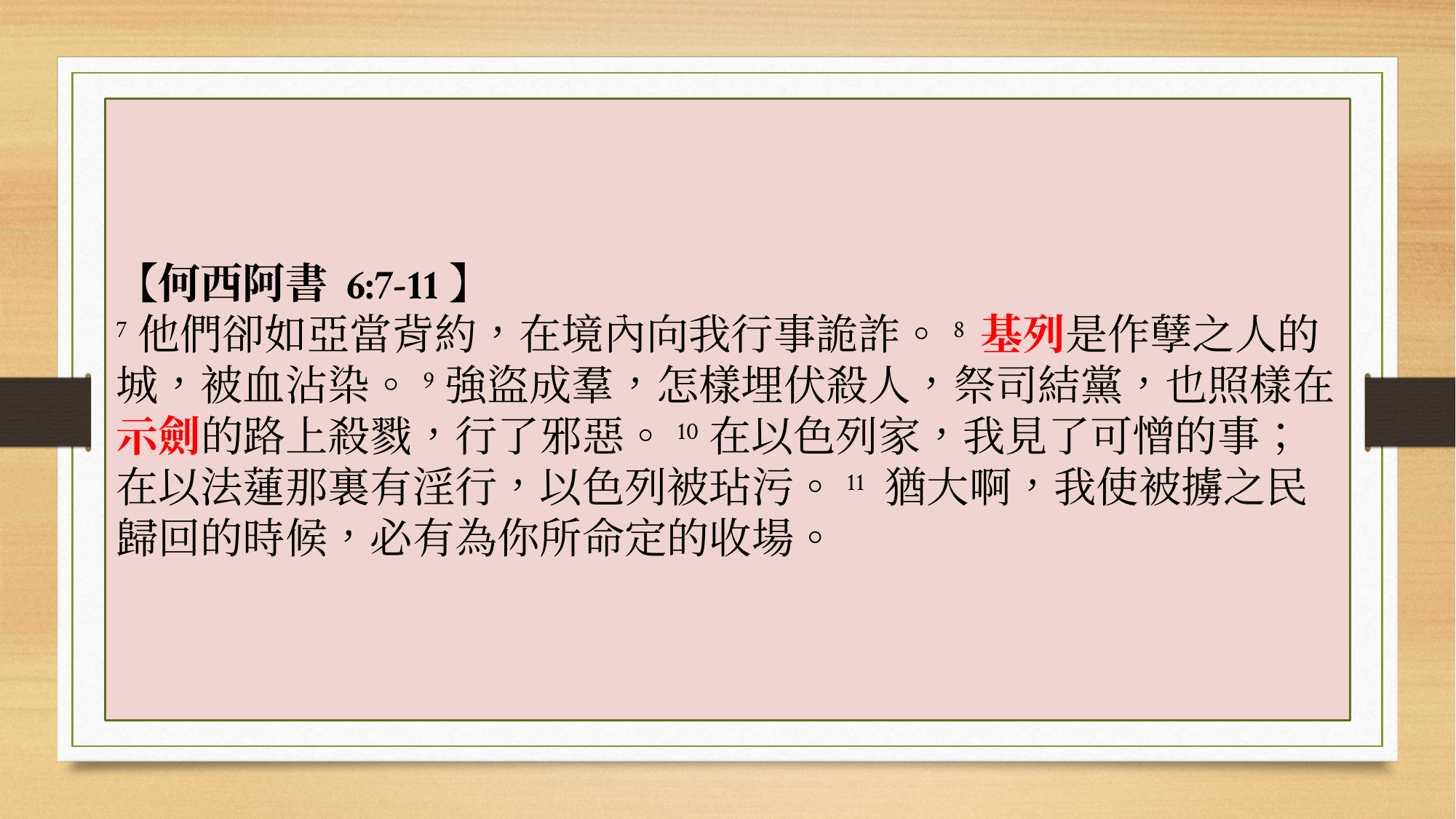

【何西阿書 6:7-11】
7他們卻如亞當背約，在境內向我行事詭詐。8 基列是作孽之人的城，被血沾染。9強盜成羣，怎樣埋伏殺人，祭司結黨，也照樣在示劍的路上殺戮，行了邪惡。10在以色列家，我見了可憎的事；在以法蓮那裏有淫行，以色列被玷污。11 猶大啊，我使被擄之民歸回的時候，必有為你所命定的收場。
#